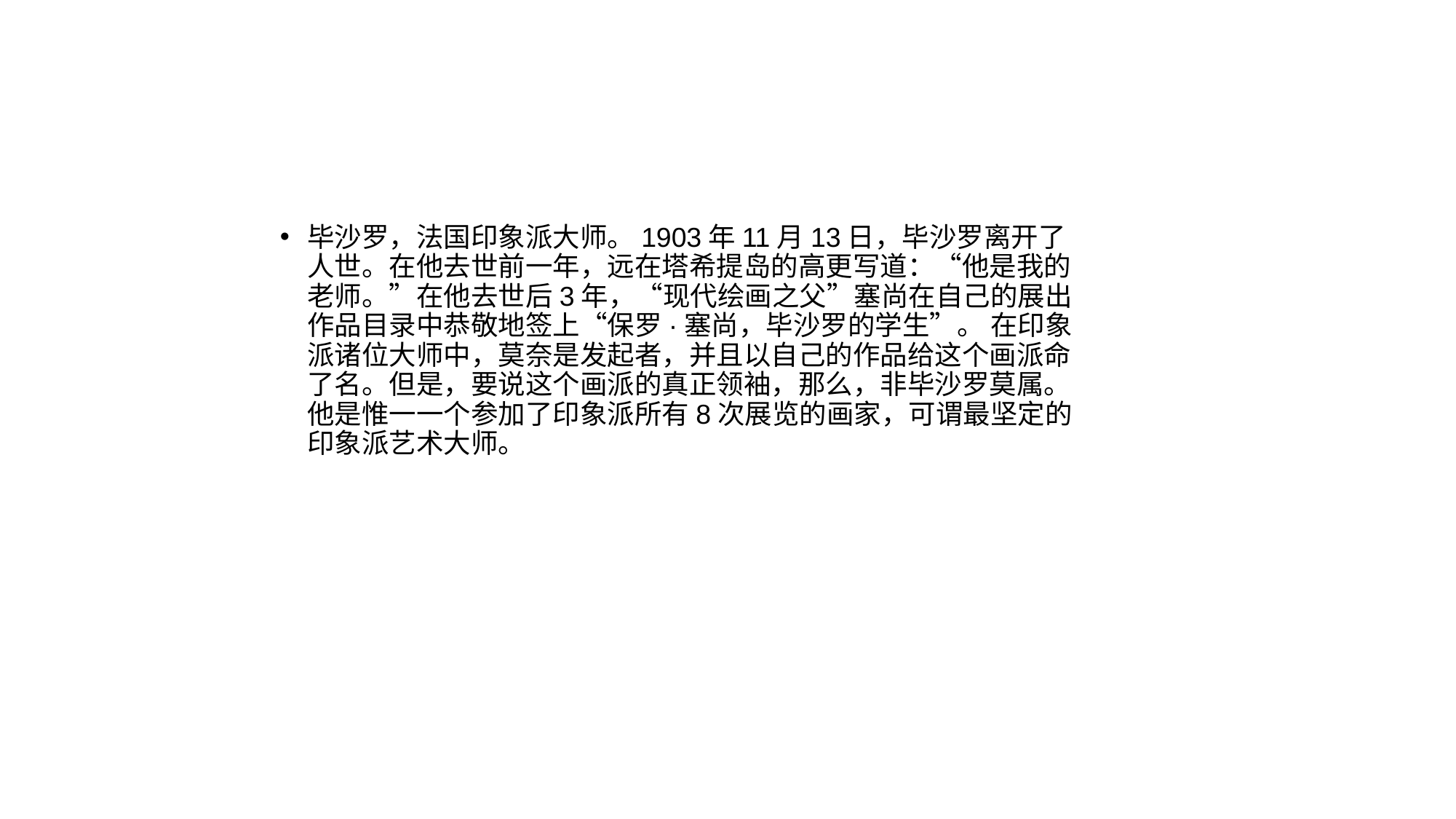

毕沙罗，法国印象派大师。1903年11月13日，毕沙罗离开了人世。在他去世前一年，远在塔希提岛的高更写道：“他是我的老师。”在他去世后3年，“现代绘画之父”塞尚在自己的展出作品目录中恭敬地签上“保罗·塞尚，毕沙罗的学生”。 在印象派诸位大师中，莫奈是发起者，并且以自己的作品给这个画派命了名。但是，要说这个画派的真正领袖，那么，非毕沙罗莫属。他是惟一一个参加了印象派所有8次展览的画家，可谓最坚定的印象派艺术大师。